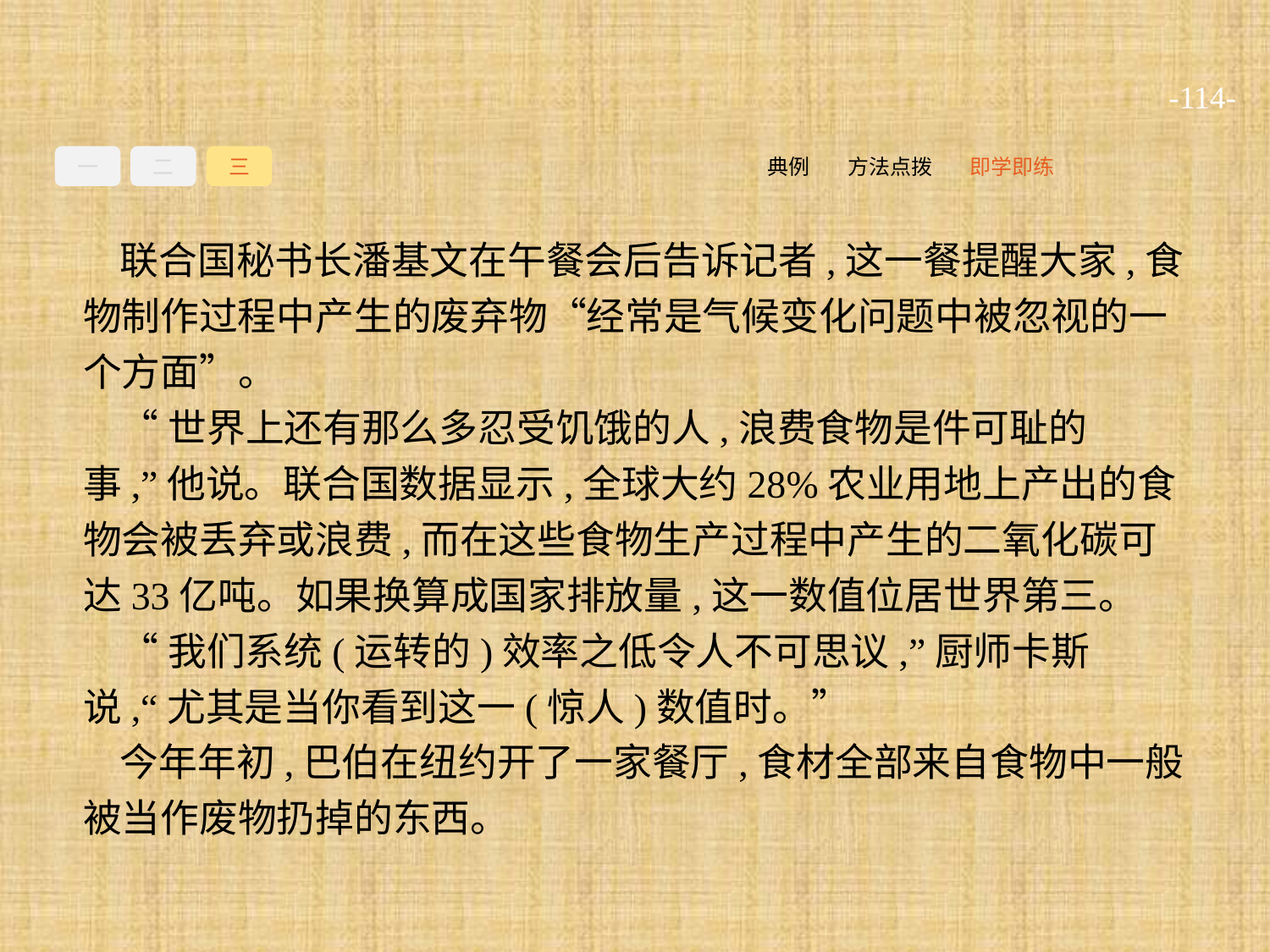

-114-
一
二
三
即学即练
方法点拨
典例
联合国秘书长潘基文在午餐会后告诉记者,这一餐提醒大家,食物制作过程中产生的废弃物“经常是气候变化问题中被忽视的一个方面”。
“世界上还有那么多忍受饥饿的人,浪费食物是件可耻的事,”他说。联合国数据显示,全球大约28%农业用地上产出的食物会被丢弃或浪费,而在这些食物生产过程中产生的二氧化碳可达33亿吨。如果换算成国家排放量,这一数值位居世界第三。
“我们系统(运转的)效率之低令人不可思议,”厨师卡斯说,“尤其是当你看到这一(惊人)数值时。”
今年年初,巴伯在纽约开了一家餐厅,食材全部来自食物中一般被当作废物扔掉的东西。